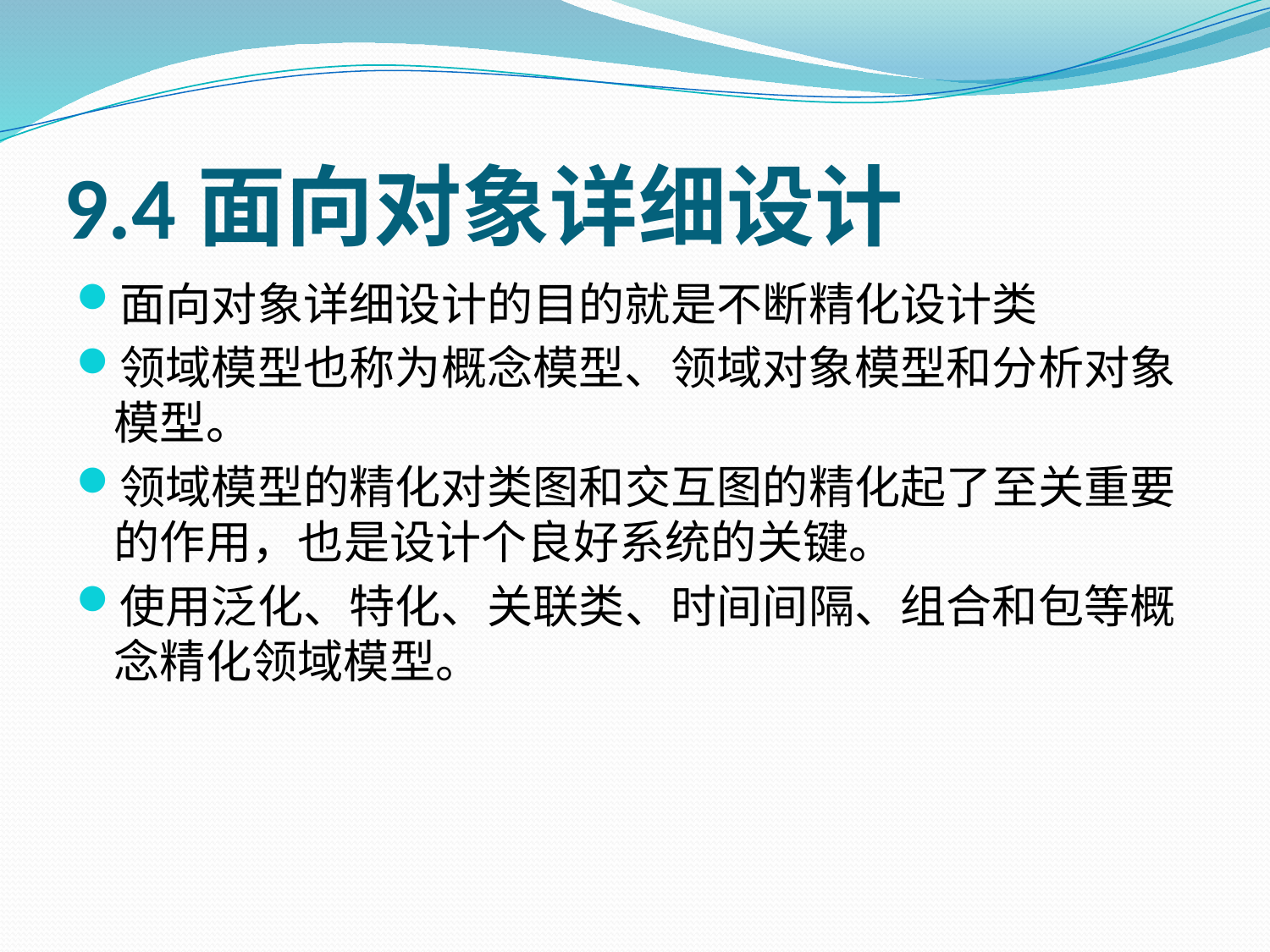

# 9.4面向对象详细设计
面向对象详细设计的目的就是不断精化设计类
领域模型也称为概念模型、领域对象模型和分析对象模型。
领域模型的精化对类图和交互图的精化起了至关重要的作用，也是设计个良好系统的关键。
使用泛化、特化、关联类、时间间隔、组合和包等概念精化领域模型。